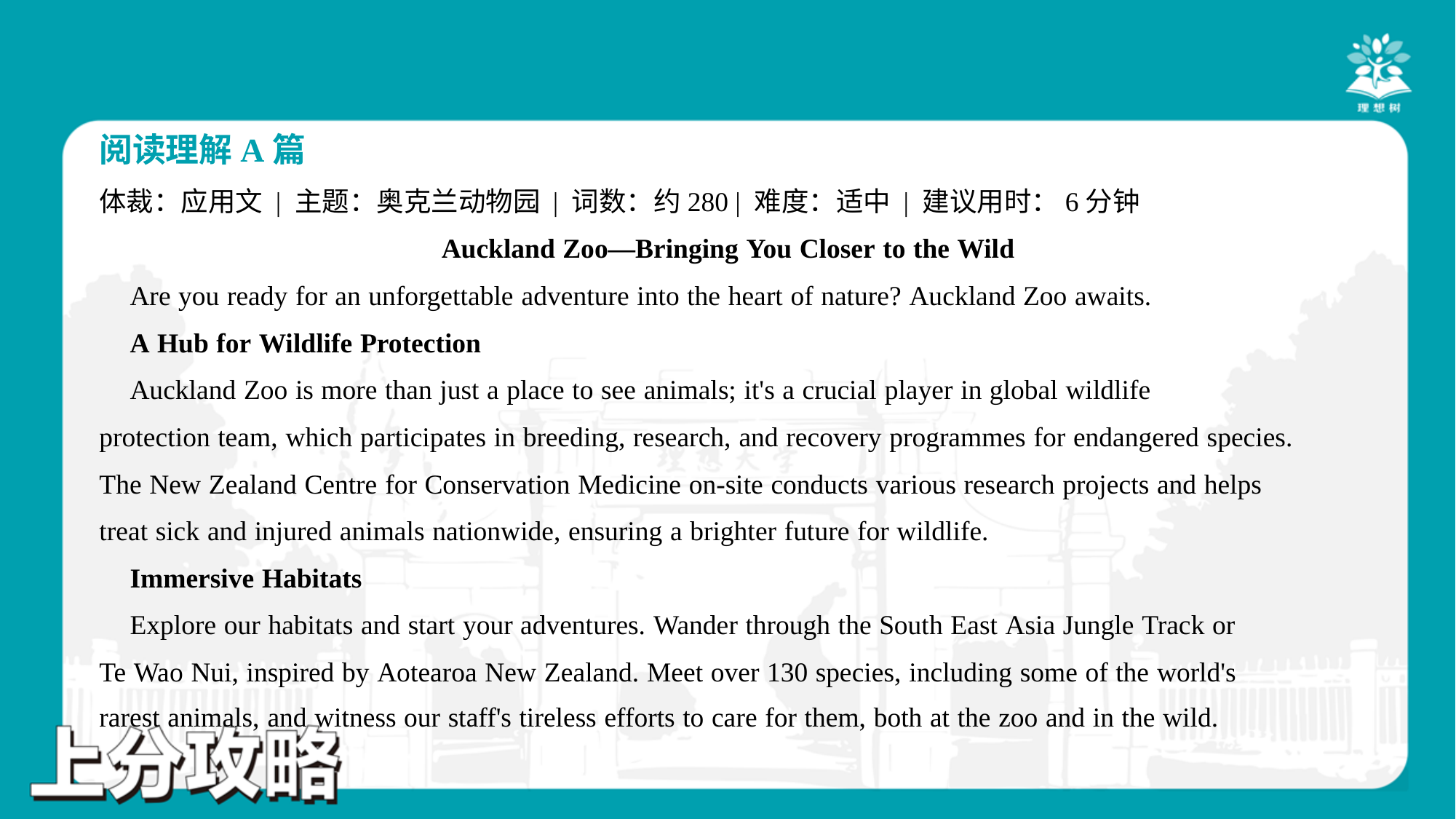

阅读理解A篇
体裁：应用文 | 主题：奥克兰动物园 | 词数：约280 | 难度：适中 | 建议用时：6分钟
Auckland Zoo—Bringing You Closer to the Wild
    Are you ready for an unforgettable adventure into the heart of nature? Auckland Zoo awaits.
    A Hub for Wildlife Protection
    Auckland Zoo is more than just a place to see animals; it's a crucial player in global wildlife
protection team, which participates in breeding, research, and recovery programmes for endangered species.
The New Zealand Centre for Conservation Medicine on-site conducts various research projects and helps
treat sick and injured animals nationwide, ensuring a brighter future for wildlife.
    Immersive Habitats
    Explore our habitats and start your adventures. Wander through the South East Asia Jungle Track or
Te Wao Nui, inspired by Aotearoa New Zealand. Meet over 130 species, including some of the world's
rarest animals, and witness our staff's tireless efforts to care for them, both at the zoo and in the wild.